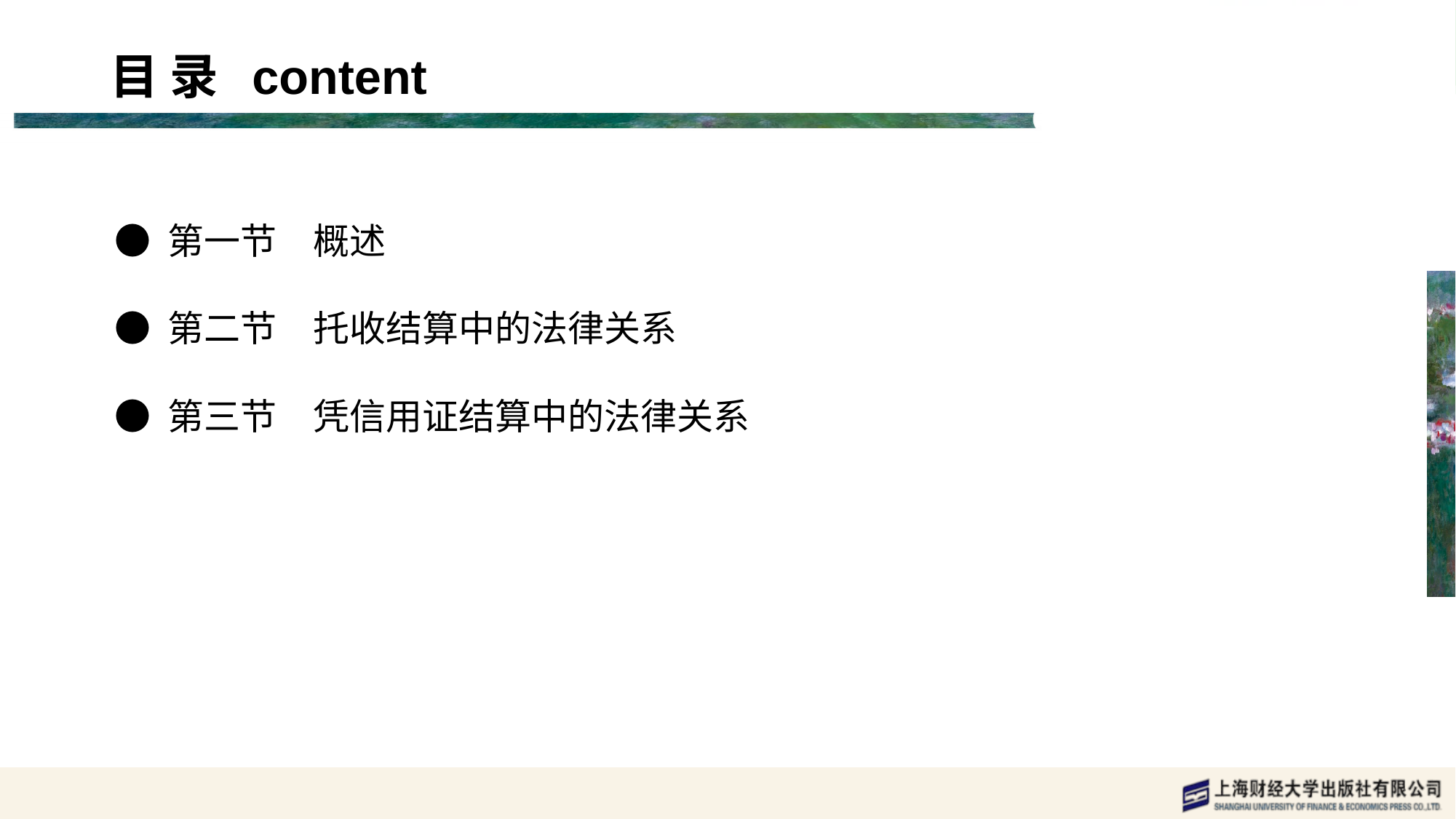

目 录  content
● 第一节　概述
● 第二节　托收结算中的法律关系
● 第三节　凭信用证结算中的法律关系